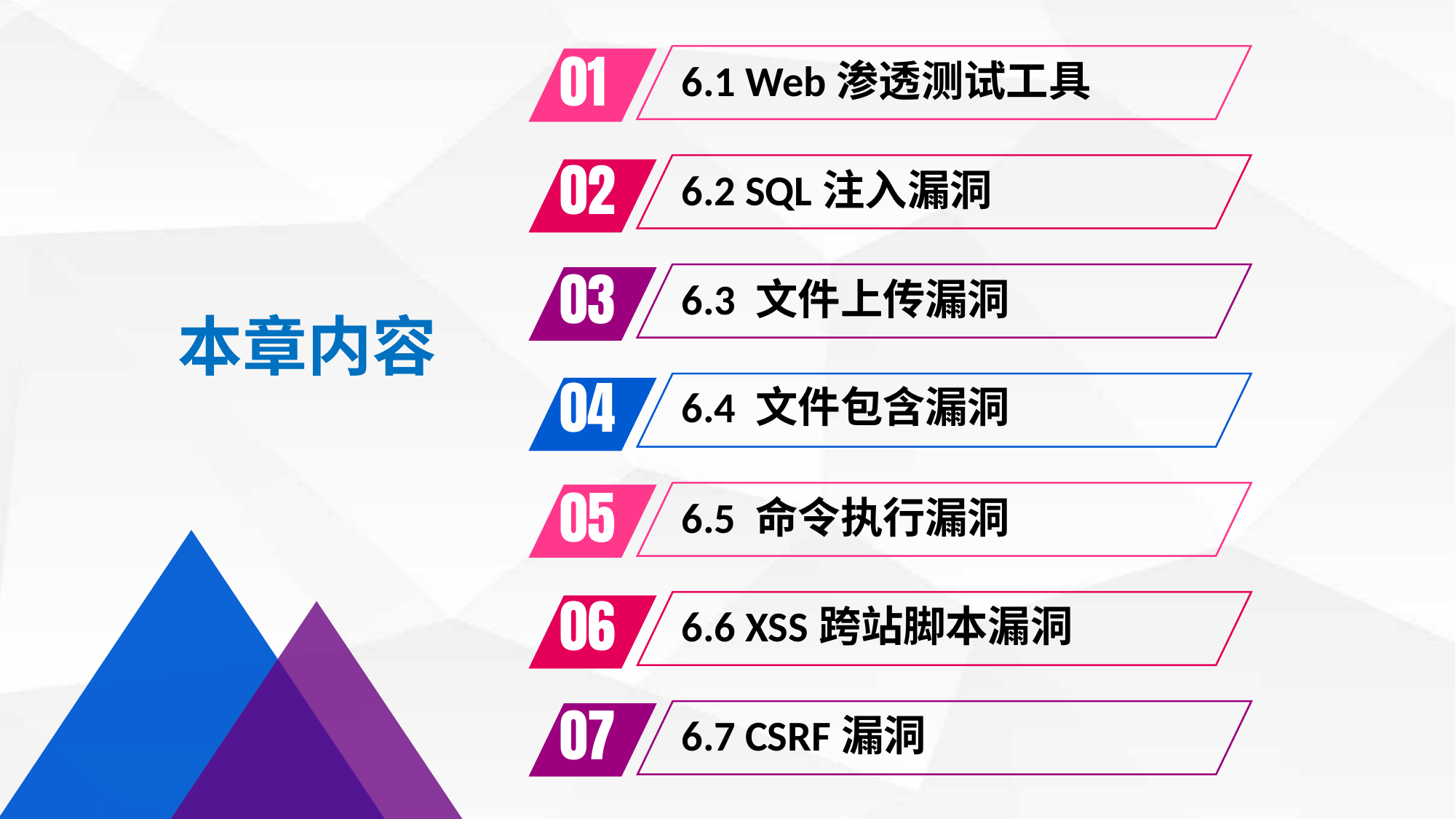

01

6.1 Web渗透测试工具
02

6.2 SQL注入漏洞
03

6.3 文件上传漏洞
本章内容

04

6.4 文件包含漏洞
05

6.5 命令执行漏洞

06

6.6 XSS跨站脚本漏洞

07

6.7 CSRF漏洞